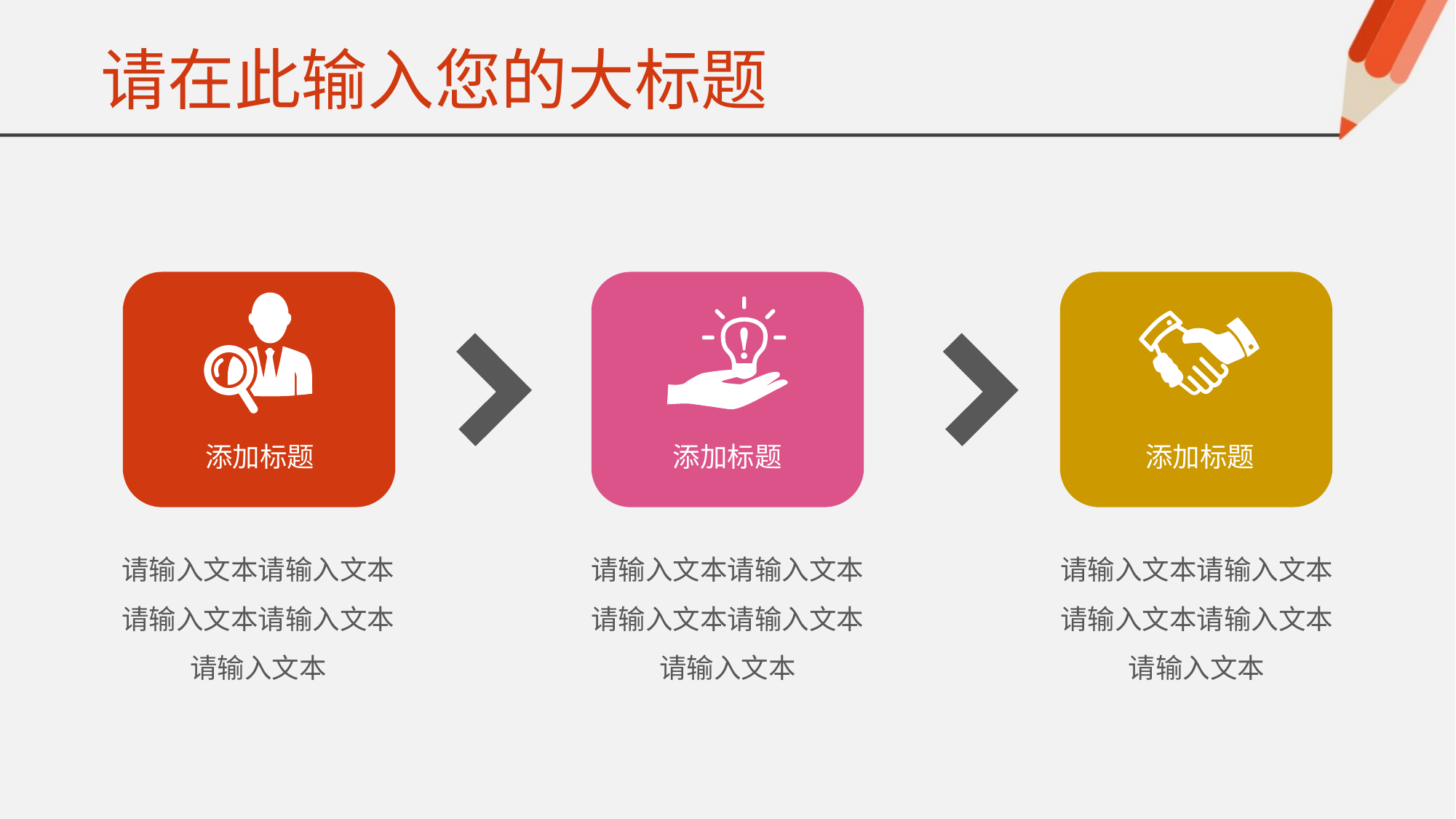

# 请在此输入您的大标题

添加标题
添加标题
添加标题
请输入文本请输入文本请输入文本请输入文本请输入文本
请输入文本请输入文本请输入文本请输入文本请输入文本
请输入文本请输入文本请输入文本请输入文本请输入文本